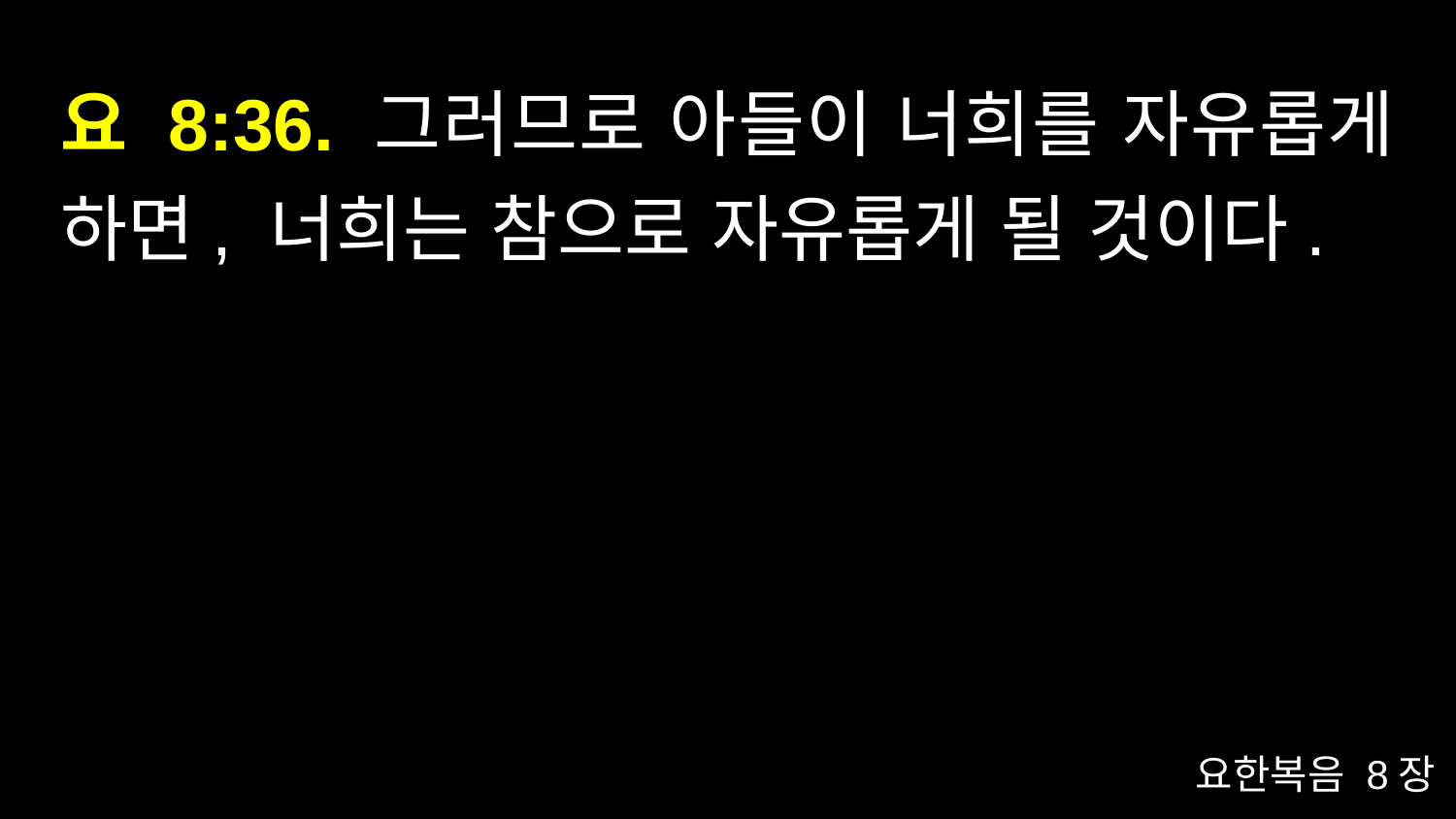

# 요 8:36. 그러므로 아들이 너희를 자유롭게 하면, 너희는 참으로 자유롭게 될 것이다.
요한복음 8장